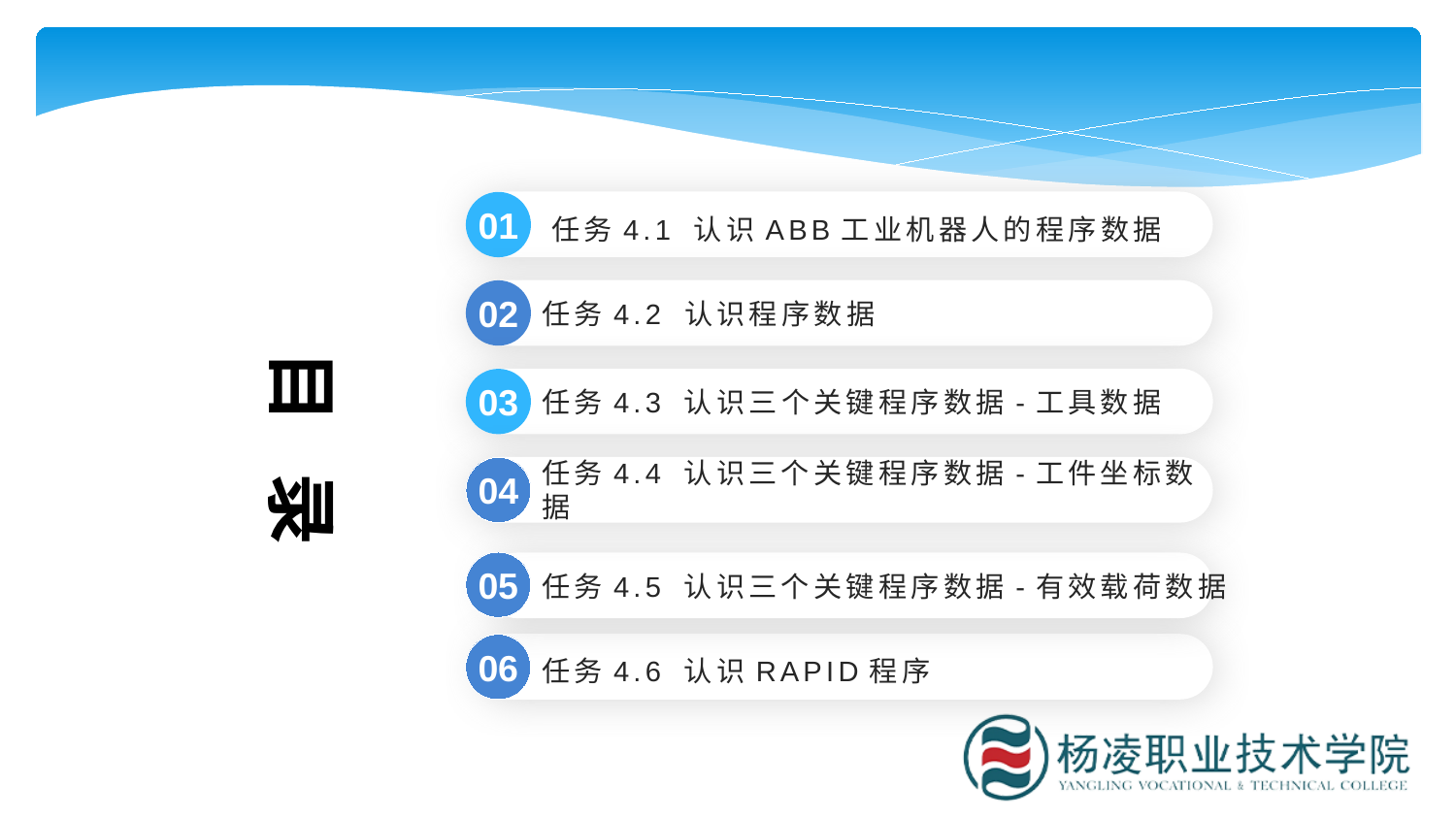

01
任务4.1 认识ABB工业机器人的程序数据
任务4.2 认识程序数据

02
目   录

任务4.3 认识三个关键程序数据-工具数据
03
任务4.4 认识三个关键程序数据-工件坐标数据

04
05

任务4.5 认识三个关键程序数据-有效载荷数据

06
任务4.6 认识RAPID程序